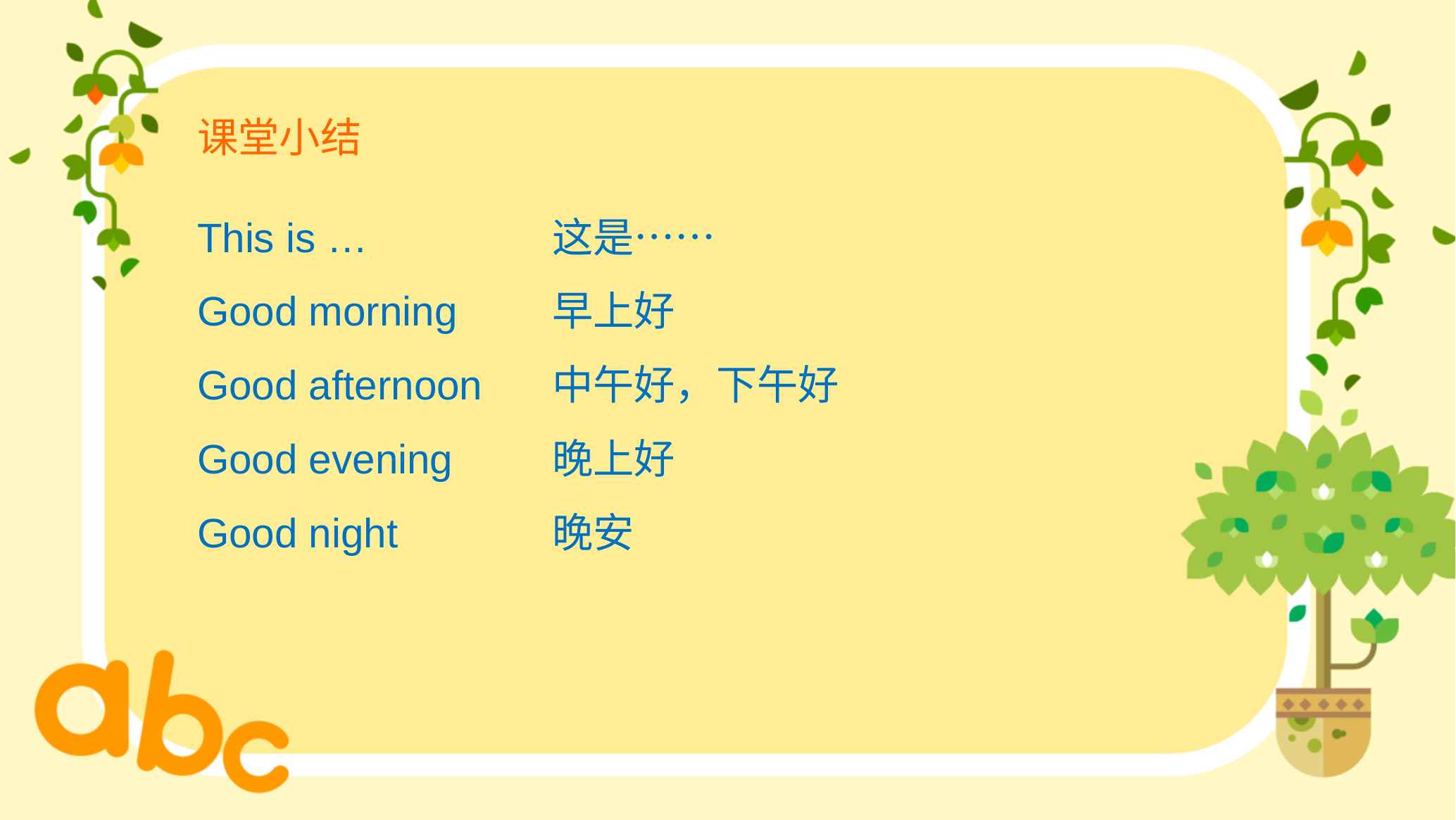

课堂小结
This is …
Good morning
Good afternoon
Good evening
Good night
这是……
早上好
中午好，下午好
晚上好
晚安